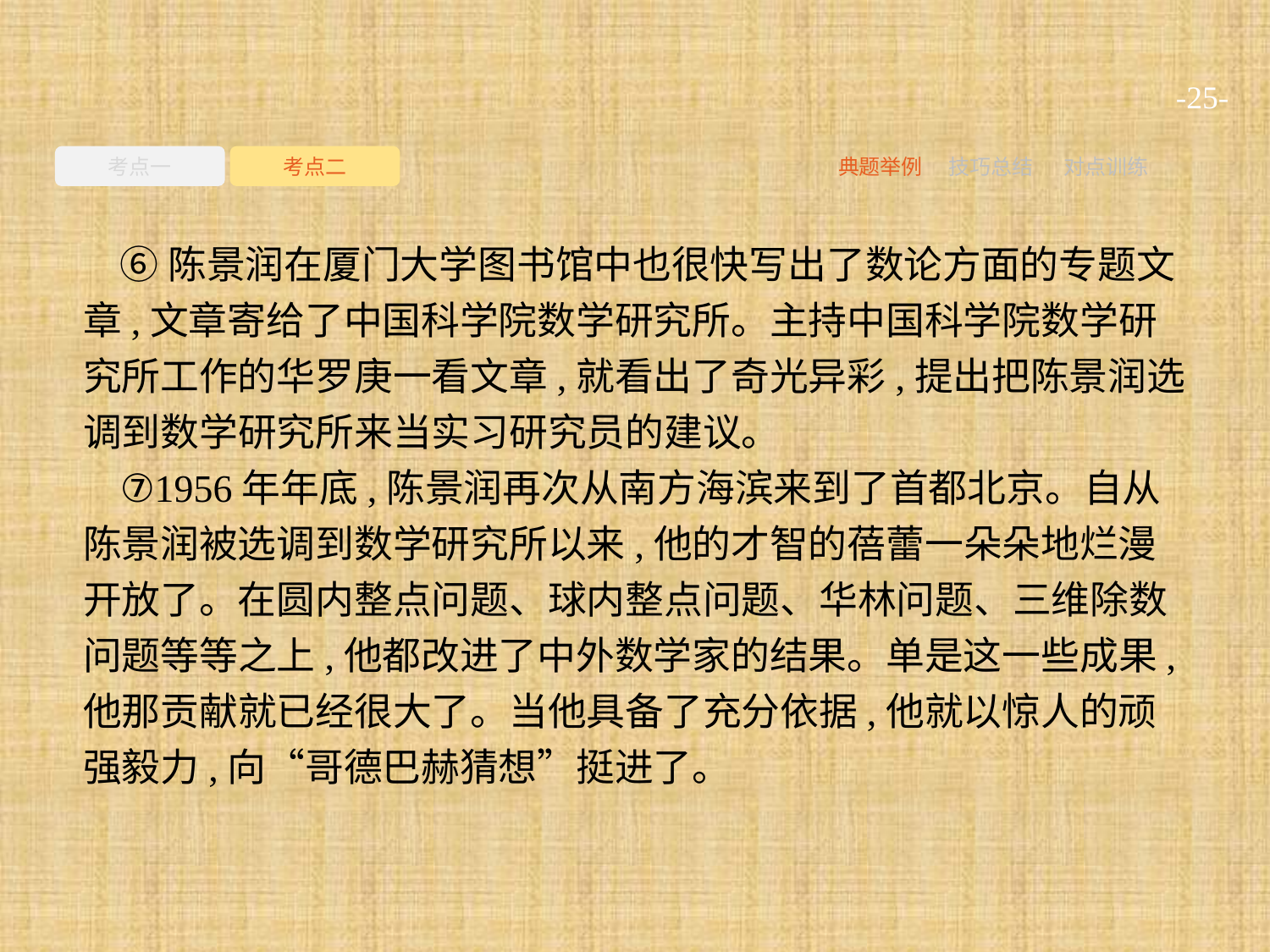

-25-
考点一
考点二
典题举例
技巧总结
对点训练
⑥陈景润在厦门大学图书馆中也很快写出了数论方面的专题文章,文章寄给了中国科学院数学研究所。主持中国科学院数学研究所工作的华罗庚一看文章,就看出了奇光异彩,提出把陈景润选调到数学研究所来当实习研究员的建议。
⑦1956年年底,陈景润再次从南方海滨来到了首都北京。自从陈景润被选调到数学研究所以来,他的才智的蓓蕾一朵朵地烂漫开放了。在圆内整点问题、球内整点问题、华林问题、三维除数问题等等之上,他都改进了中外数学家的结果。单是这一些成果,他那贡献就已经很大了。当他具备了充分依据,他就以惊人的顽强毅力,向“哥德巴赫猜想”挺进了。